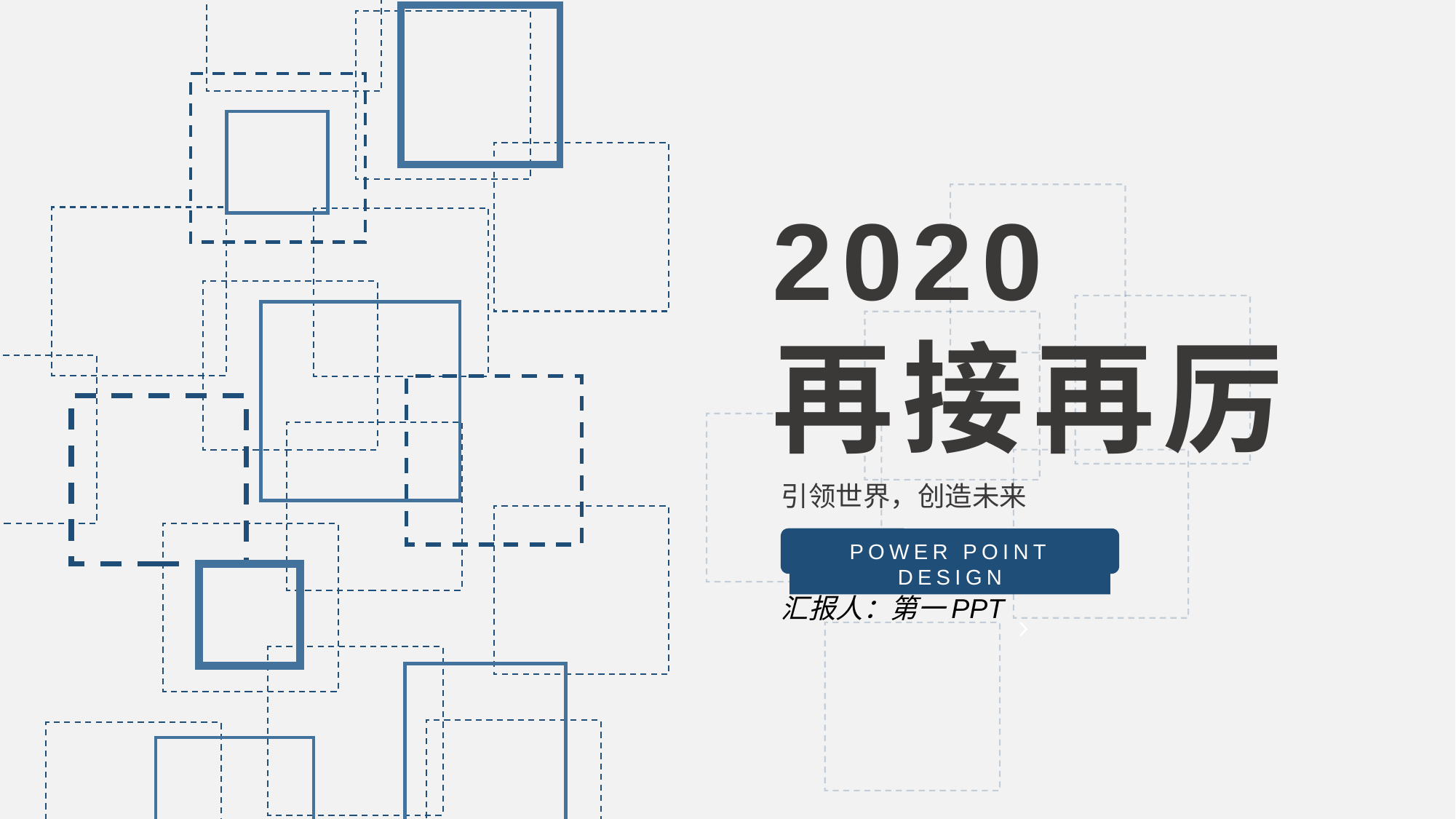

2020
再接再厉
引领世界，创造未来

POWER POINT DESIGN

汇报人：第一PPT